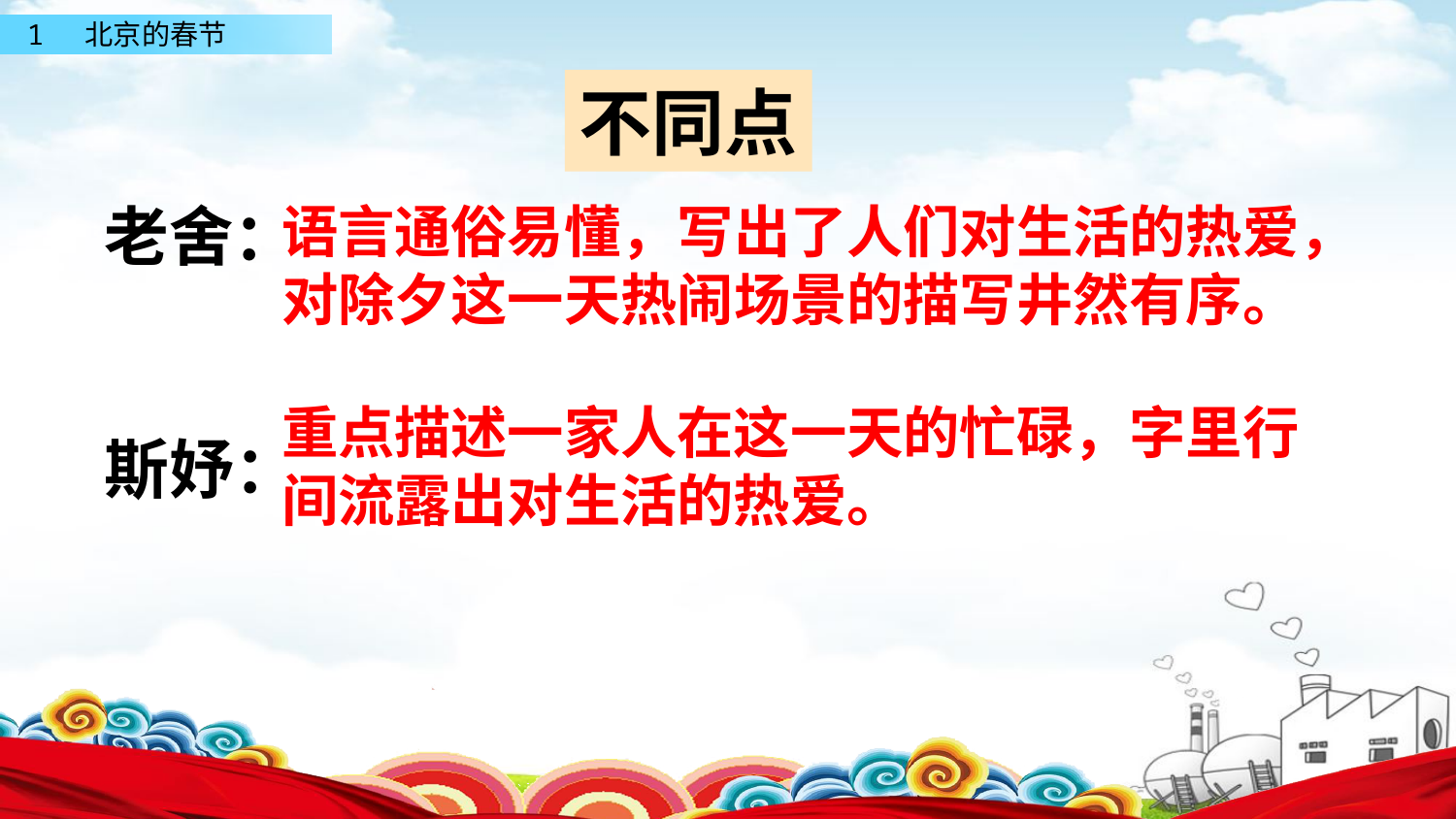

不同点
老舍：

斯妤：
语言通俗易懂，写出了人们对生活的热爱，
对除夕这一天热闹场景的描写井然有序。
重点描述一家人在这一天的忙碌，字里行
间流露出对生活的热爱。